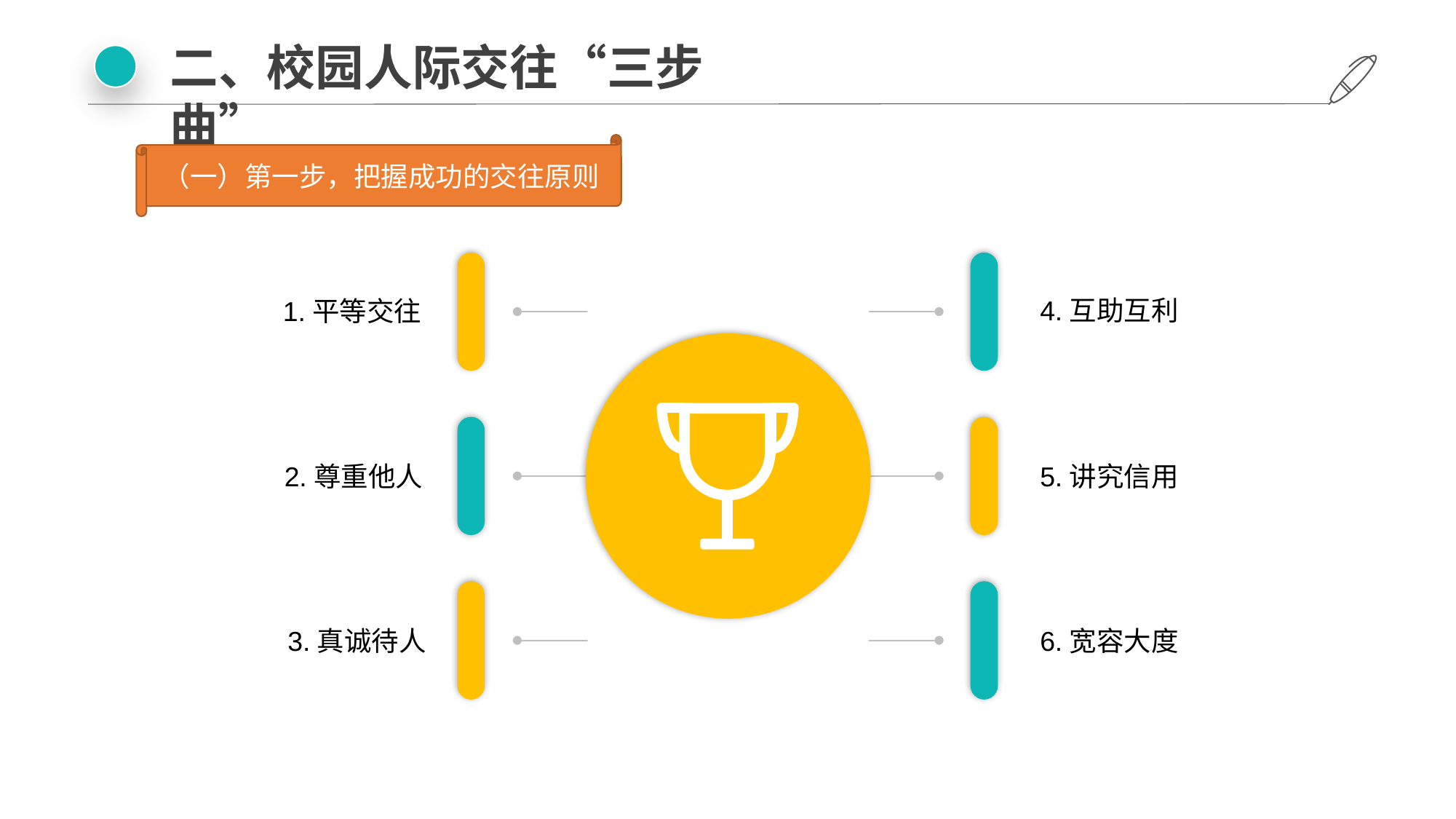

二、校园人际交往“三步曲”

（一）第一步，把握成功的交往原则

4.互助互利
1.平等交往

2.尊重他人
5.讲究信用

3.真诚待人
6.宽容大度